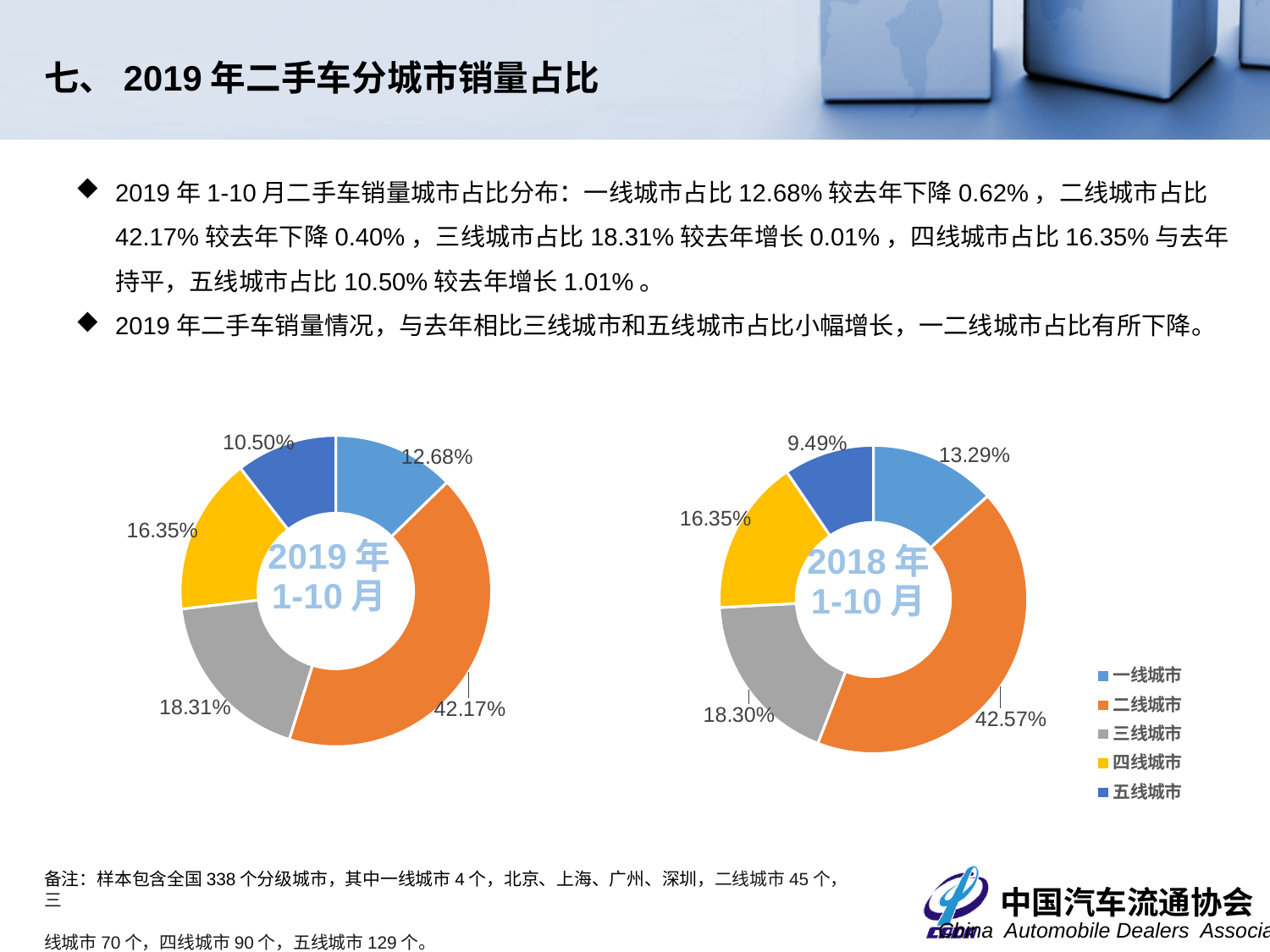

七、2019年二手车分城市销量占比
2019年1-10月二手车销量城市占比分布：一线城市占比12.68%较去年下降0.62%，二线城市占比42.17%较去年下降0.40%，三线城市占比18.31%较去年增长0.01%，四线城市占比16.35%与去年持平，五线城市占比10.50%较去年增长1.01%。
2019年二手车销量情况，与去年相比三线城市和五线城市占比小幅增长，一二线城市占比有所下降。

### Chart: 2018年
1-10月

| Category | 2018年1-10月 |
|---|---|
| 一线城市 | 0.13293185061708251 |
| 二线城市 | 0.4256929178340564 |
| 三线城市 | 0.1830250774052155 |
| 四线城市 | 0.16348304913772288 |
| 五线城市 | 0.09486710500592273 |

### Chart: 2019年
1-10月

| Category | 2019年1-10月 |
|---|---|
| 一线城市 | 0.12676031604890906 |
| 二线城市 | 0.42168843836677555 |
| 三线城市 | 0.18307082936782879 |
| 四线城市 | 0.16349304699942185 |
| 五线城市 | 0.10498736921706478 |
备注：样本包含全国338个分级城市，其中一线城市4个，北京、上海、广州、深圳，二线城市45个，三

线城市70个，四线城市90个，五线城市129个。